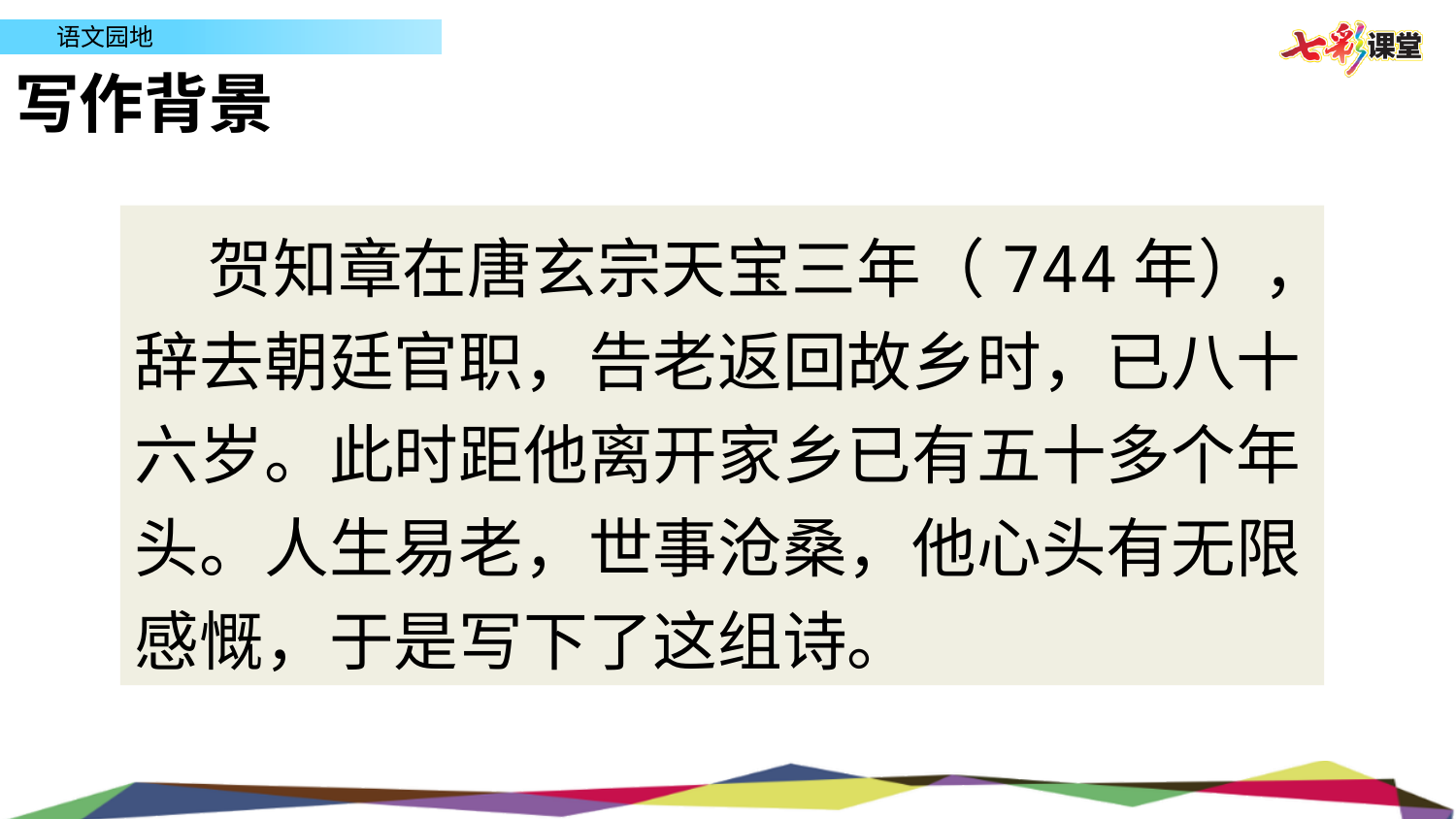

写作背景
    贺知章在唐玄宗天宝三年（744年），辞去朝廷官职，告老返回故乡时，已八十六岁。此时距他离开家乡已有五十多个年头。人生易老，世事沧桑，他心头有无限感慨，于是写下了这组诗。